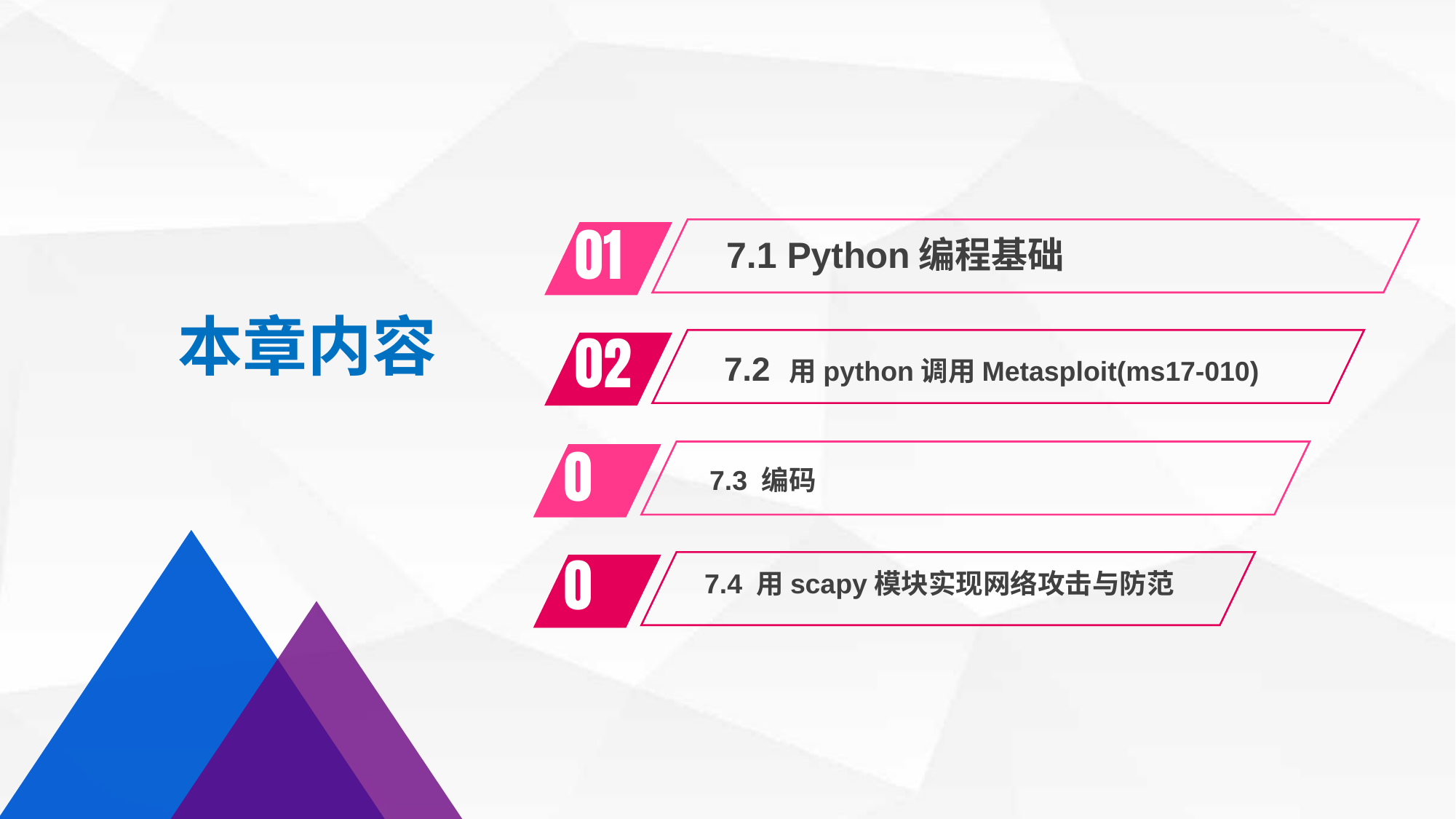

01

  7.1 Python编程基础
02

7.2 用python调用Metasploit(ms17-010)
本章内容

0

  7.3 编码

0

7.4 用scapy模块实现网络攻击与防范